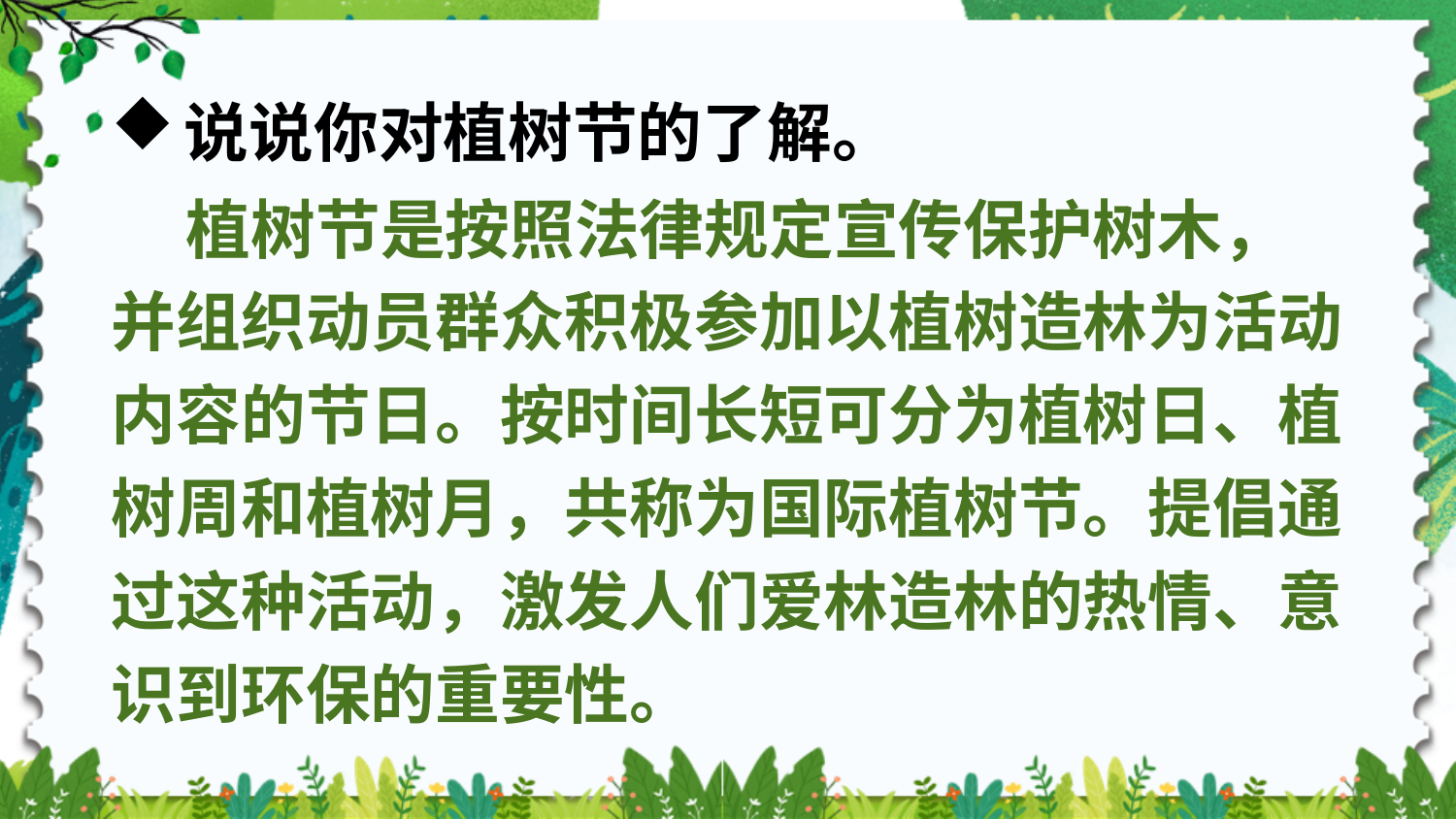

说说你对植树节的了解。
    植树节是按照法律规定宣传保护树木，并组织动员群众积极参加以植树造林为活动内容的节日。按时间长短可分为植树日、植树周和植树月，共称为国际植树节。提倡通过这种活动，激发人们爱林造林的热情、意识到环保的重要性。